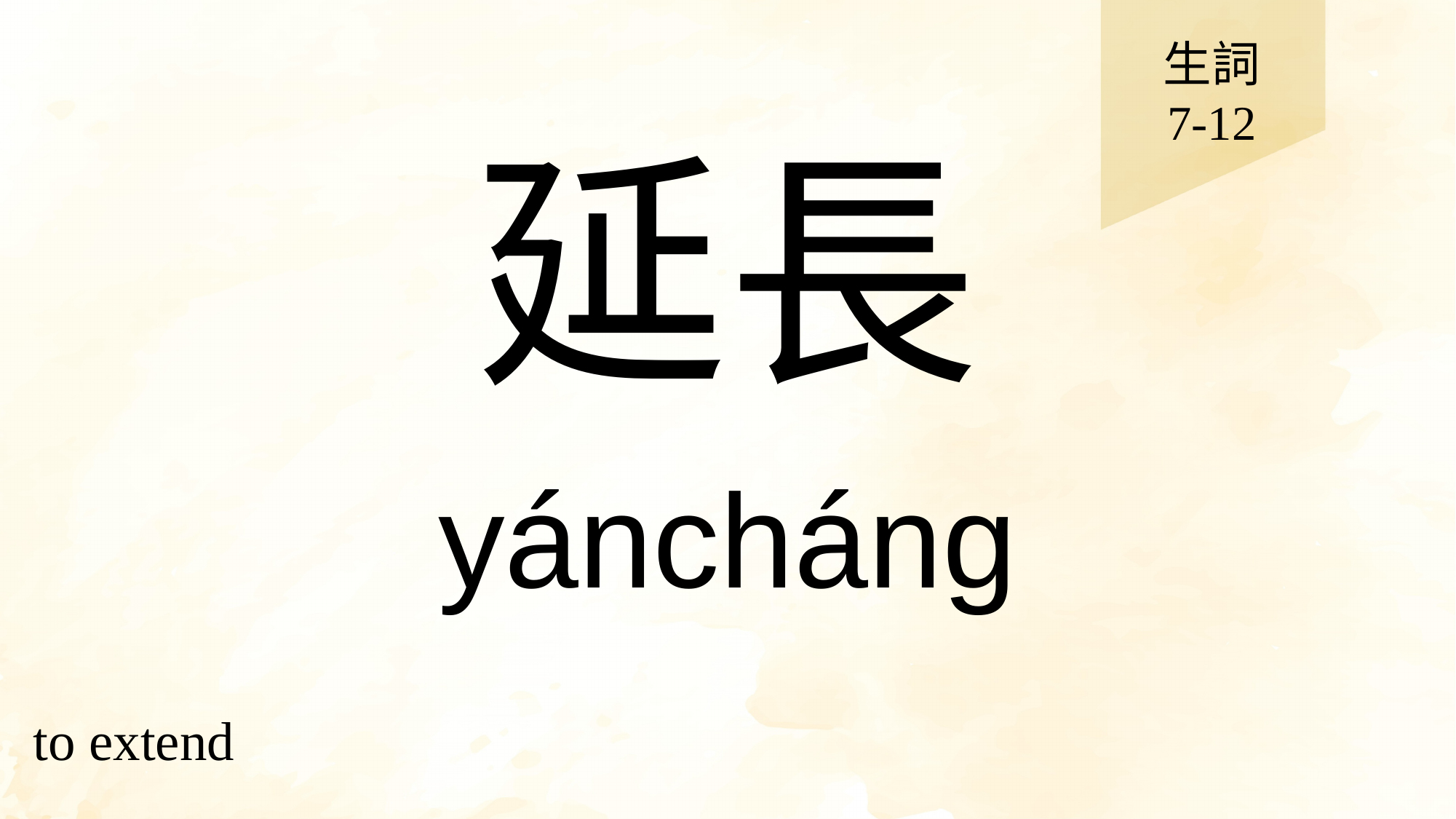

生詞
7-12
# 延長
yáncháng
to extend